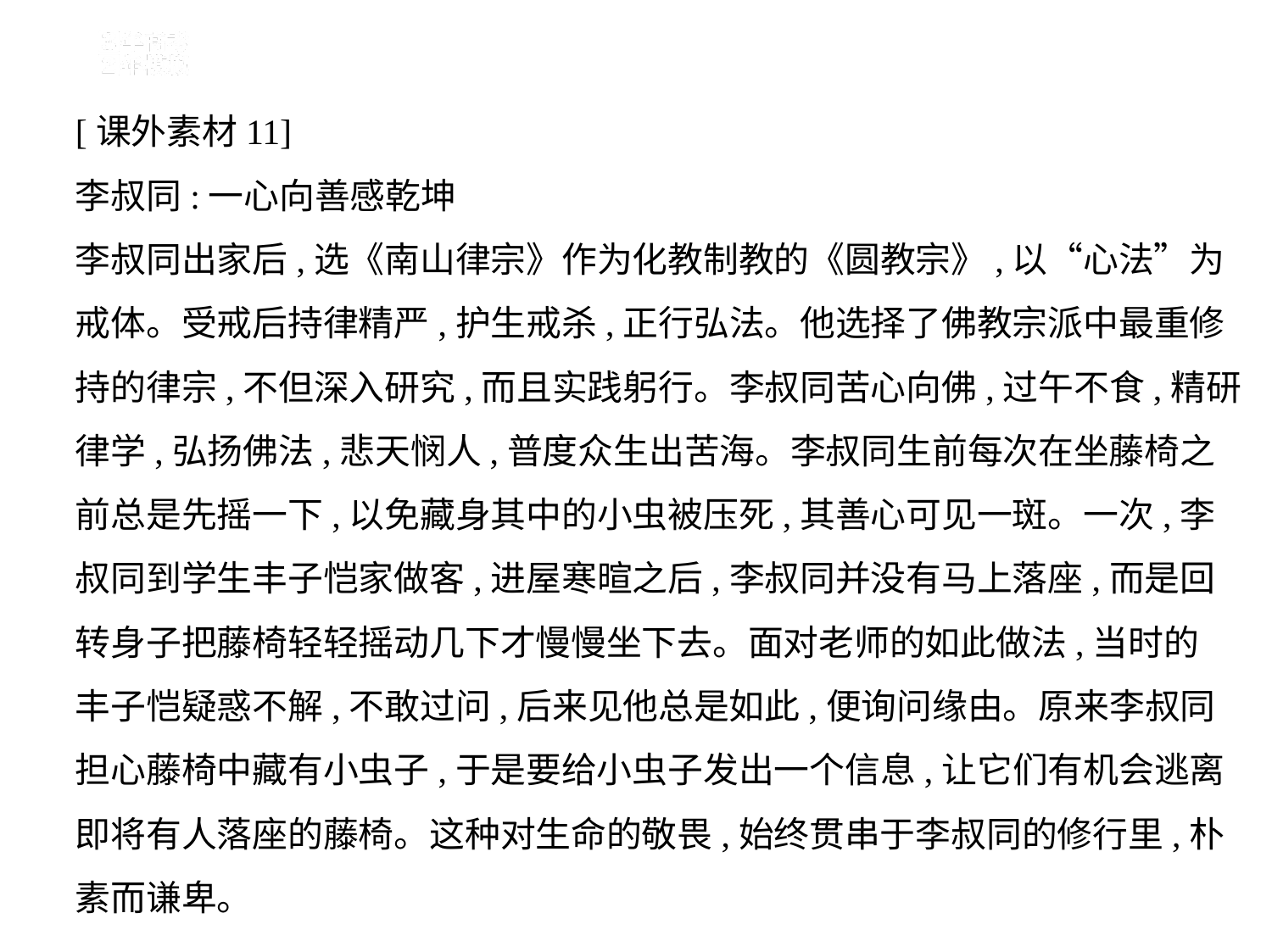

[课外素材11]
李叔同:一心向善感乾坤
李叔同出家后,选《南山律宗》作为化教制教的《圆教宗》,以“心法”为
戒体。受戒后持律精严,护生戒杀,正行弘法。他选择了佛教宗派中最重修
持的律宗,不但深入研究,而且实践躬行。李叔同苦心向佛,过午不食,精研
律学,弘扬佛法,悲天悯人,普度众生出苦海。李叔同生前每次在坐藤椅之
前总是先摇一下,以免藏身其中的小虫被压死,其善心可见一斑。一次,李
叔同到学生丰子恺家做客,进屋寒暄之后,李叔同并没有马上落座,而是回
转身子把藤椅轻轻摇动几下才慢慢坐下去。面对老师的如此做法,当时的
丰子恺疑惑不解,不敢过问,后来见他总是如此,便询问缘由。原来李叔同
担心藤椅中藏有小虫子,于是要给小虫子发出一个信息,让它们有机会逃离
即将有人落座的藤椅。这种对生命的敬畏,始终贯串于李叔同的修行里,朴
素而谦卑。